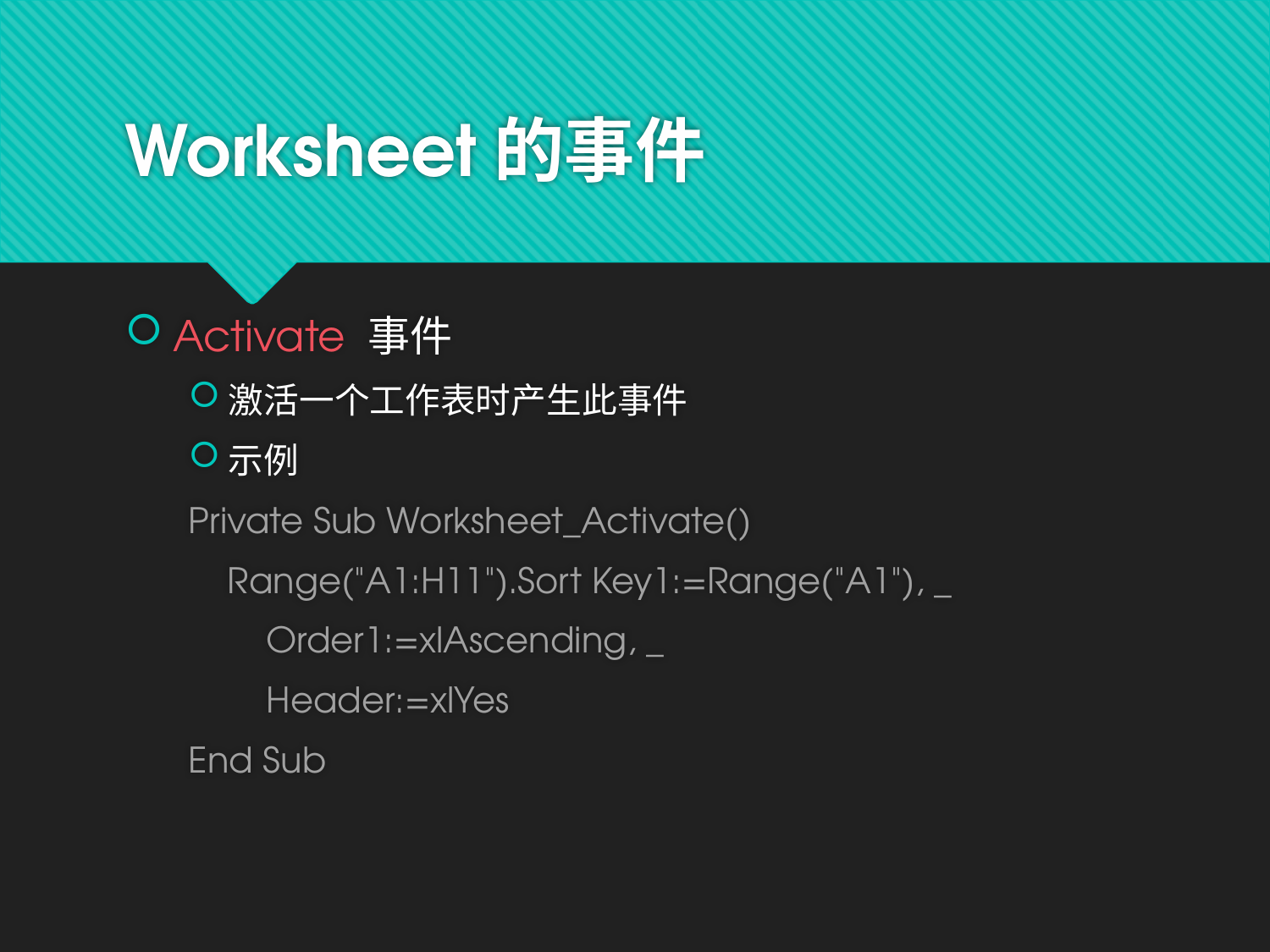

# Worksheet的事件
Activate 事件
激活一个工作表时产生此事件
示例
Private Sub Worksheet_Activate()
    Range("A1:H11").Sort Key1:=Range("A1"), _
        Order1:=xlAscending, _
        Header:=xlYes
End Sub